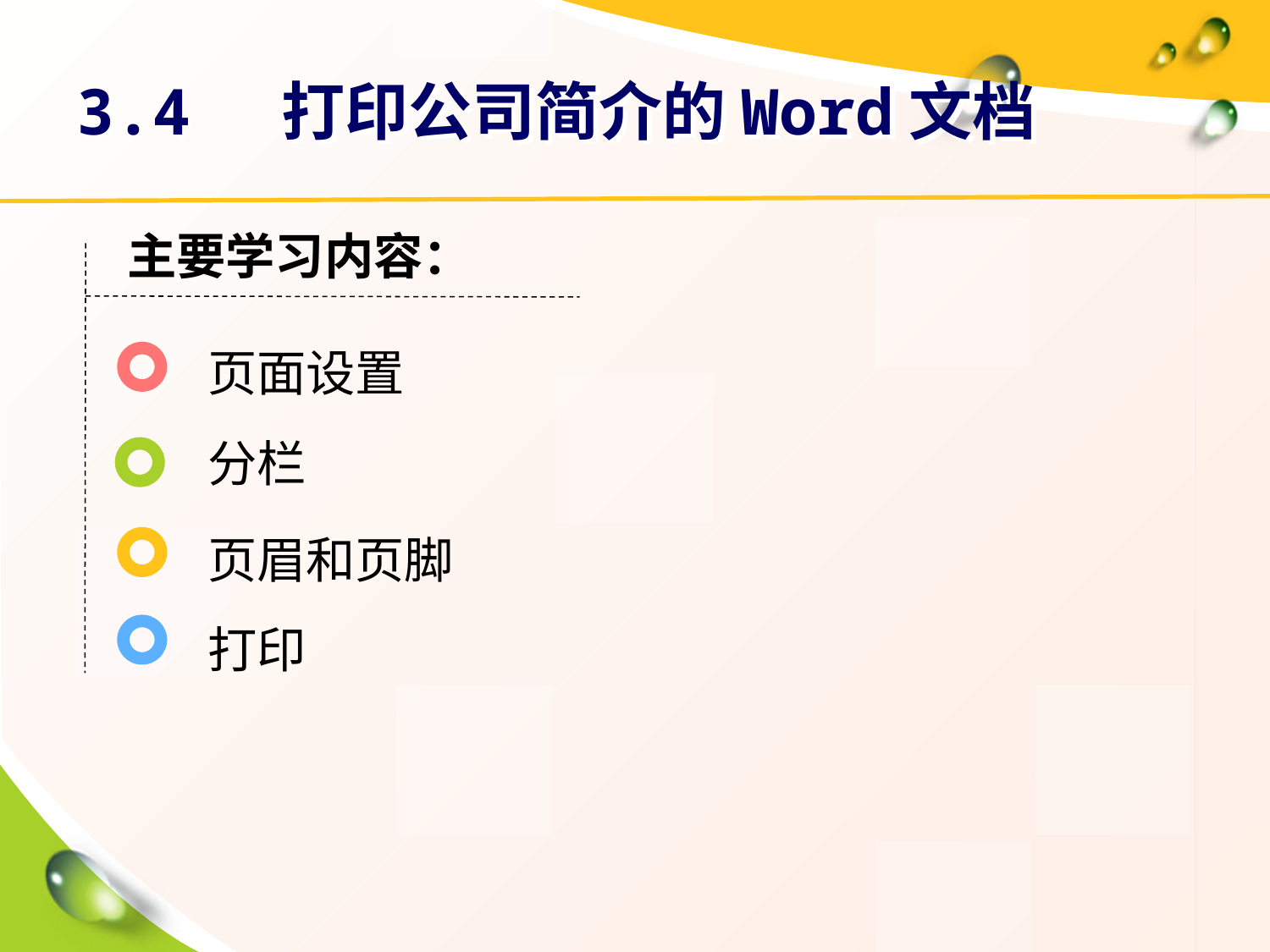

# 3.4  打印公司简介的Word文档

主要学习内容：

页面设置

分栏

页眉和页脚

打印